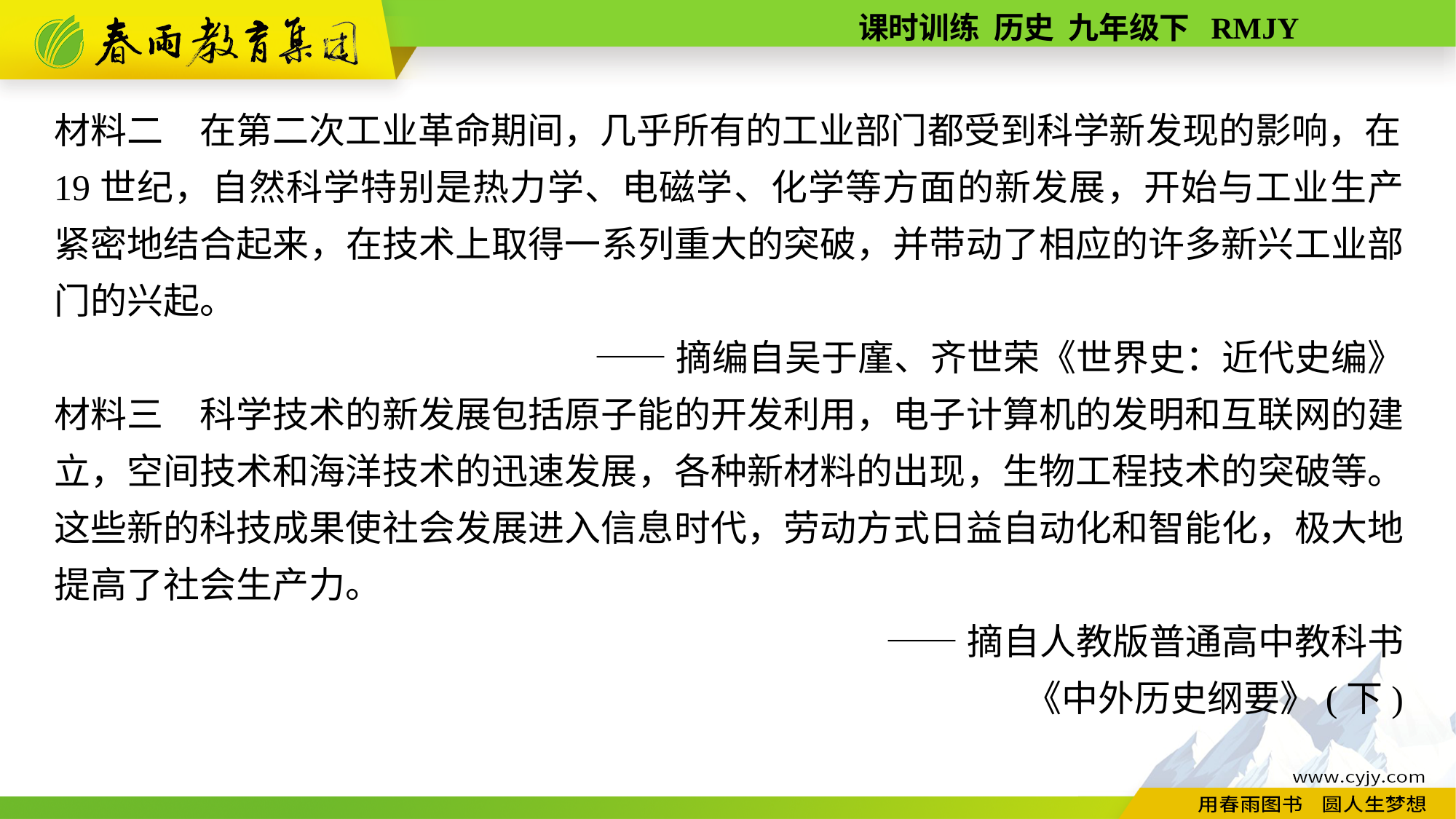

材料二　在第二次工业革命期间，几乎所有的工业部门都受到科学新发现的影响，在19世纪，自然科学特别是热力学、电磁学、化学等方面的新发展，开始与工业生产紧密地结合起来，在技术上取得一系列重大的突破，并带动了相应的许多新兴工业部门的兴起。
——摘编自吴于廑、齐世荣《世界史：近代史编》
材料三　科学技术的新发展包括原子能的开发利用，电子计算机的发明和互联网的建立，空间技术和海洋技术的迅速发展，各种新材料的出现，生物工程技术的突破等。这些新的科技成果使社会发展进入信息时代，劳动方式日益自动化和智能化，极大地提高了社会生产力。
——摘自人教版普通高中教科书
《中外历史纲要》(下)